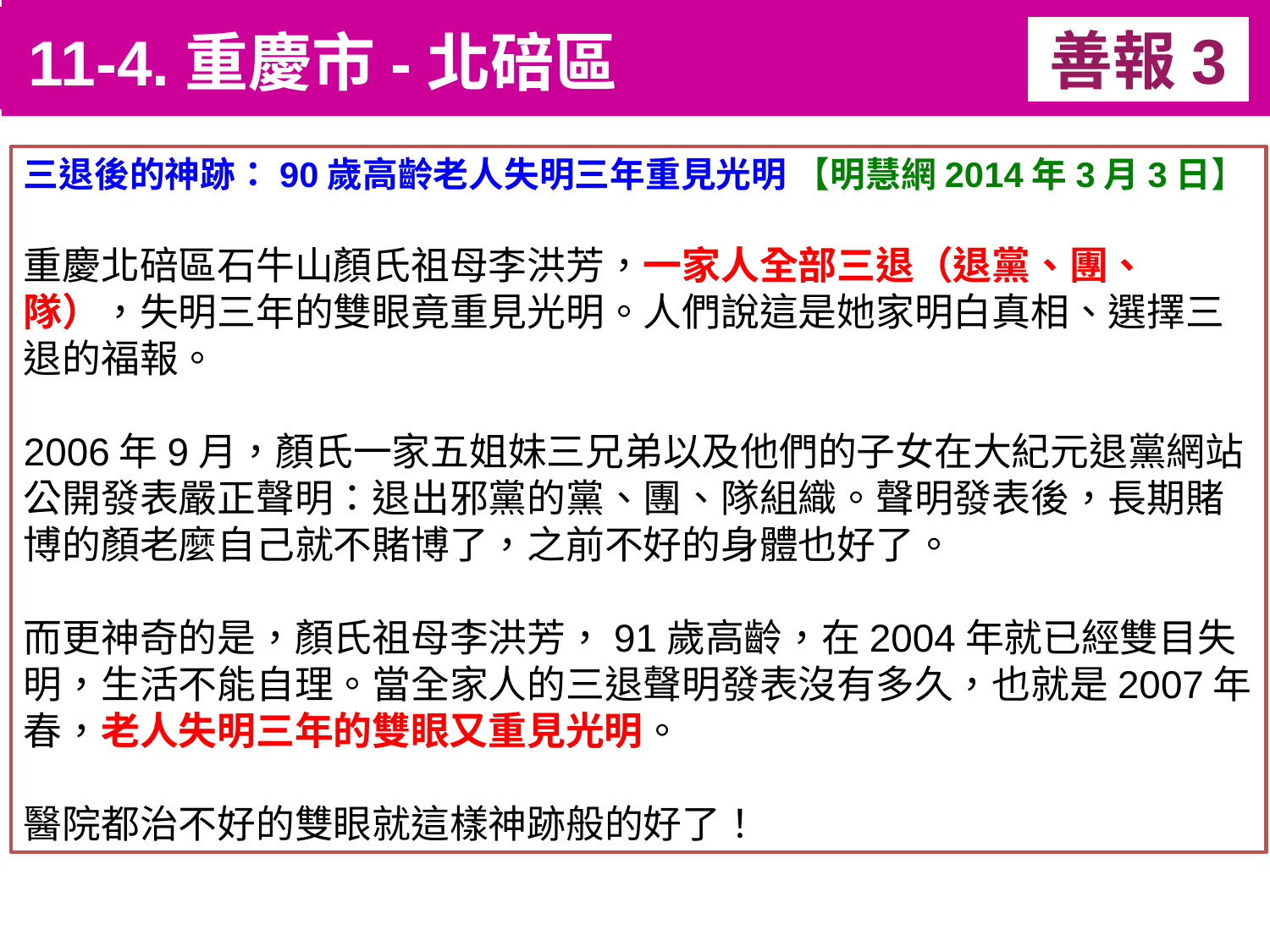

11-4.重慶市-北碚區
善報3
11-3. XX市官員惡報實例
三退後的神跡：90歲高齡老人失明三年重見光明 【明慧網2014年3月3日】

重慶北碚區石牛山顏氏祖母李洪芳，一家人全部三退（退黨、團、隊），失明三年的雙眼竟重見光明。人們說這是她家明白真相、選擇三退的福報。

2006年9月，顏氏一家五姐妹三兄弟以及他們的子女在大紀元退黨網站公開發表嚴正聲明：退出邪黨的黨、團、隊組織。聲明發表後，長期賭博的顏老麼自己就不賭博了，之前不好的身體也好了。

而更神奇的是，顏氏祖母李洪芳，91歲高齡，在2004年就已經雙目失明，生活不能自理。當全家人的三退聲明發表沒有多久，也就是2007年春，老人失明三年的雙眼又重見光明。

醫院都治不好的雙眼就這樣神跡般的好了！